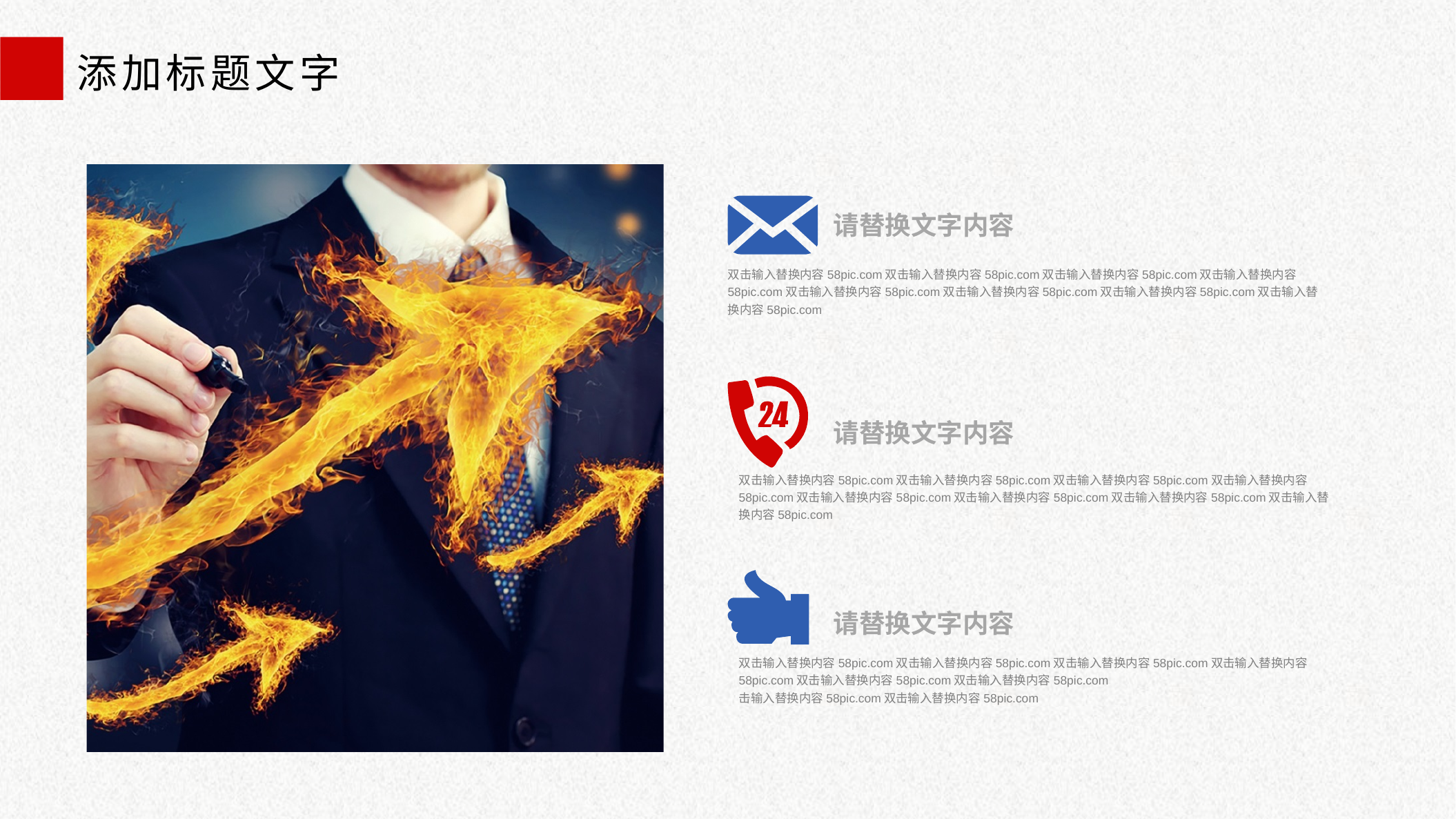

添加标题文字

请替换文字内容
双击输入替换内容58pic.com双击输入替换内容58pic.com双击输入替换内容58pic.com双击输入替换内容58pic.com双击输入替换内容58pic.com双击输入替换内容58pic.com双击输入替换内容58pic.com双击输入替换内容58pic.com

请替换文字内容
双击输入替换内容58pic.com双击输入替换内容58pic.com双击输入替换内容58pic.com双击输入替换内容58pic.com双击输入替换内容58pic.com双击输入替换内容58pic.com双击输入替换内容58pic.com双击输入替换内容58pic.com

请替换文字内容
双击输入替换内容58pic.com双击输入替换内容58pic.com双击输入替换内容58pic.com双击输入替换内容58pic.com双击输入替换内容58pic.com双击输入替换内容58pic.com
击输入替换内容58pic.com双击输入替换内容58pic.com